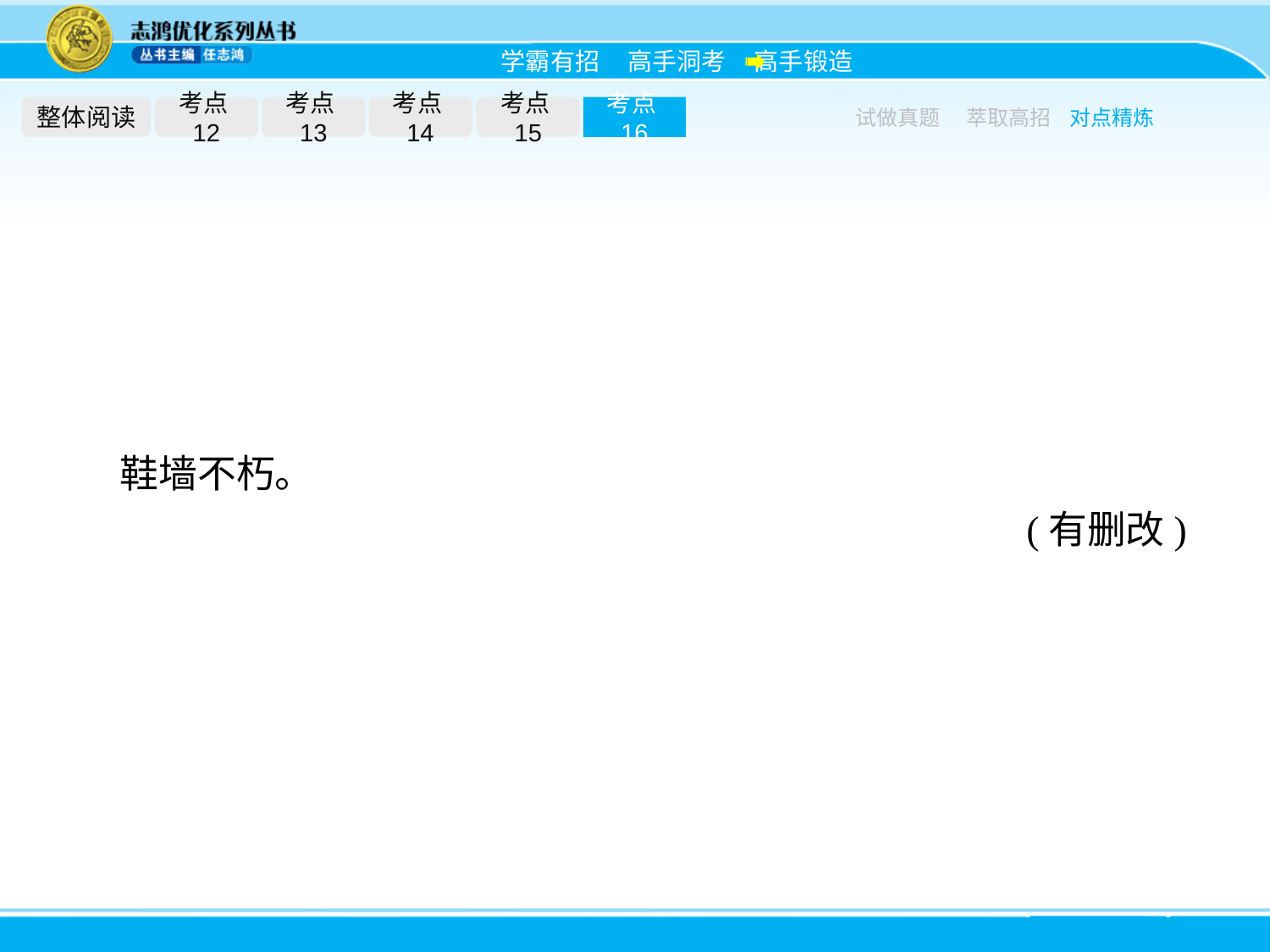

整体阅读
考点12
考点13
考点14
考点15
考点16
试做真题
萃取高招
对点精炼
鞋墙不朽。
(有删改)